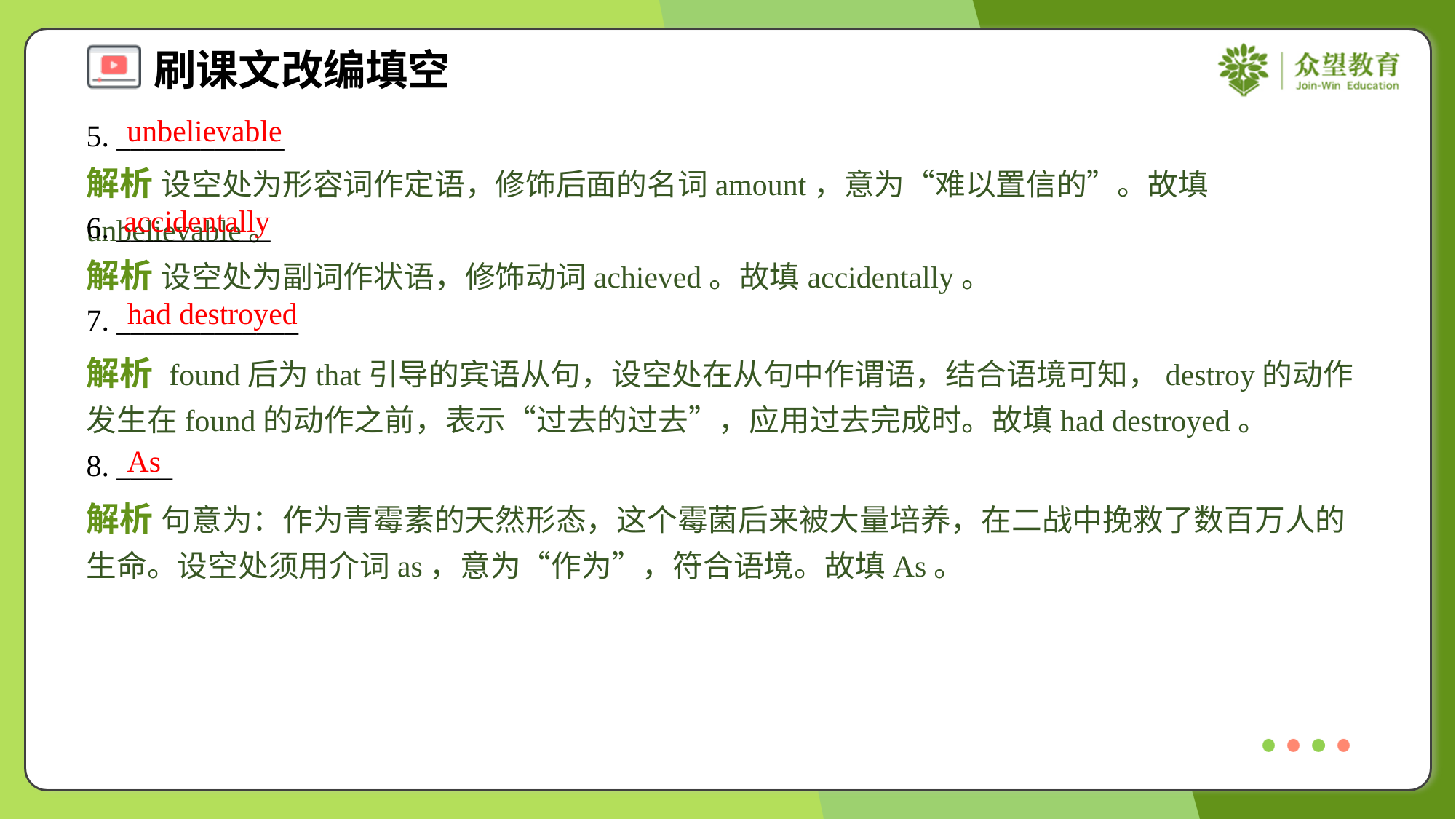

unbelievable
5. ____________
解析 设空处为形容词作定语，修饰后面的名词amount，意为“难以置信的”。故填unbelievable。
accidentally
6. ___________
解析 设空处为副词作状语，修饰动词achieved。故填accidentally。
had destroyed
7. _____________
解析 found后为that引导的宾语从句，设空处在从句中作谓语，结合语境可知，destroy的动作发生在found的动作之前，表示“过去的过去”，应用过去完成时。故填had destroyed。
As
8. ____
解析 句意为：作为青霉素的天然形态，这个霉菌后来被大量培养，在二战中挽救了数百万人的生命。设空处须用介词as，意为“作为”，符合语境。故填As。